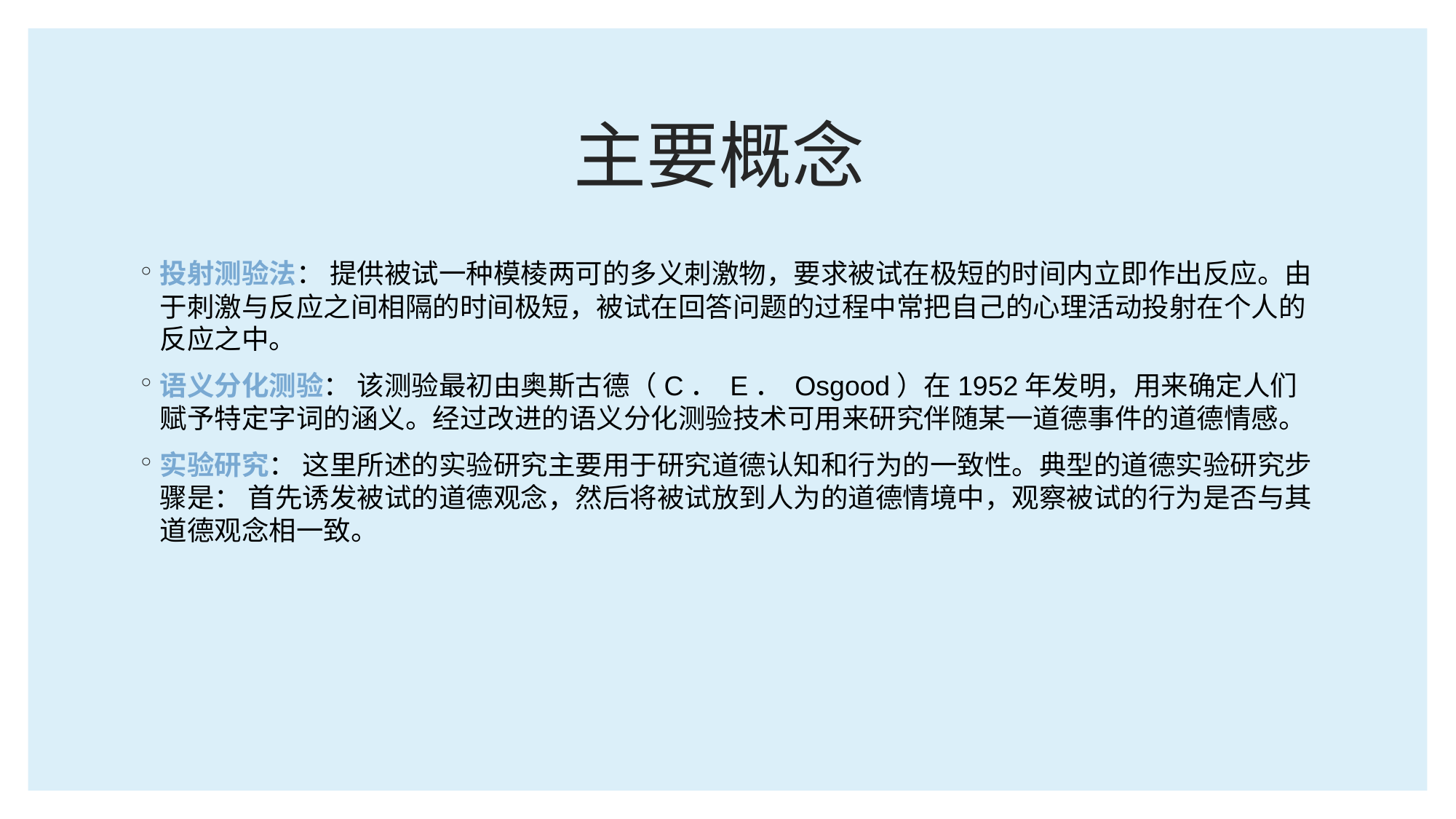

# 主要概念
投射测验法： 提供被试一种模棱两可的多义刺激物，要求被试在极短的时间内立即作出反应。由于刺激与反应之间相隔的时间极短，被试在回答问题的过程中常把自己的心理活动投射在个人的反应之中。
语义分化测验： 该测验最初由奥斯古德（C． E． Osgood）在1952年发明，用来确定人们赋予特定字词的涵义。经过改进的语义分化测验技术可用来研究伴随某一道德事件的道德情感。
实验研究： 这里所述的实验研究主要用于研究道德认知和行为的一致性。典型的道德实验研究步骤是： 首先诱发被试的道德观念，然后将被试放到人为的道德情境中，观察被试的行为是否与其道德观念相一致。